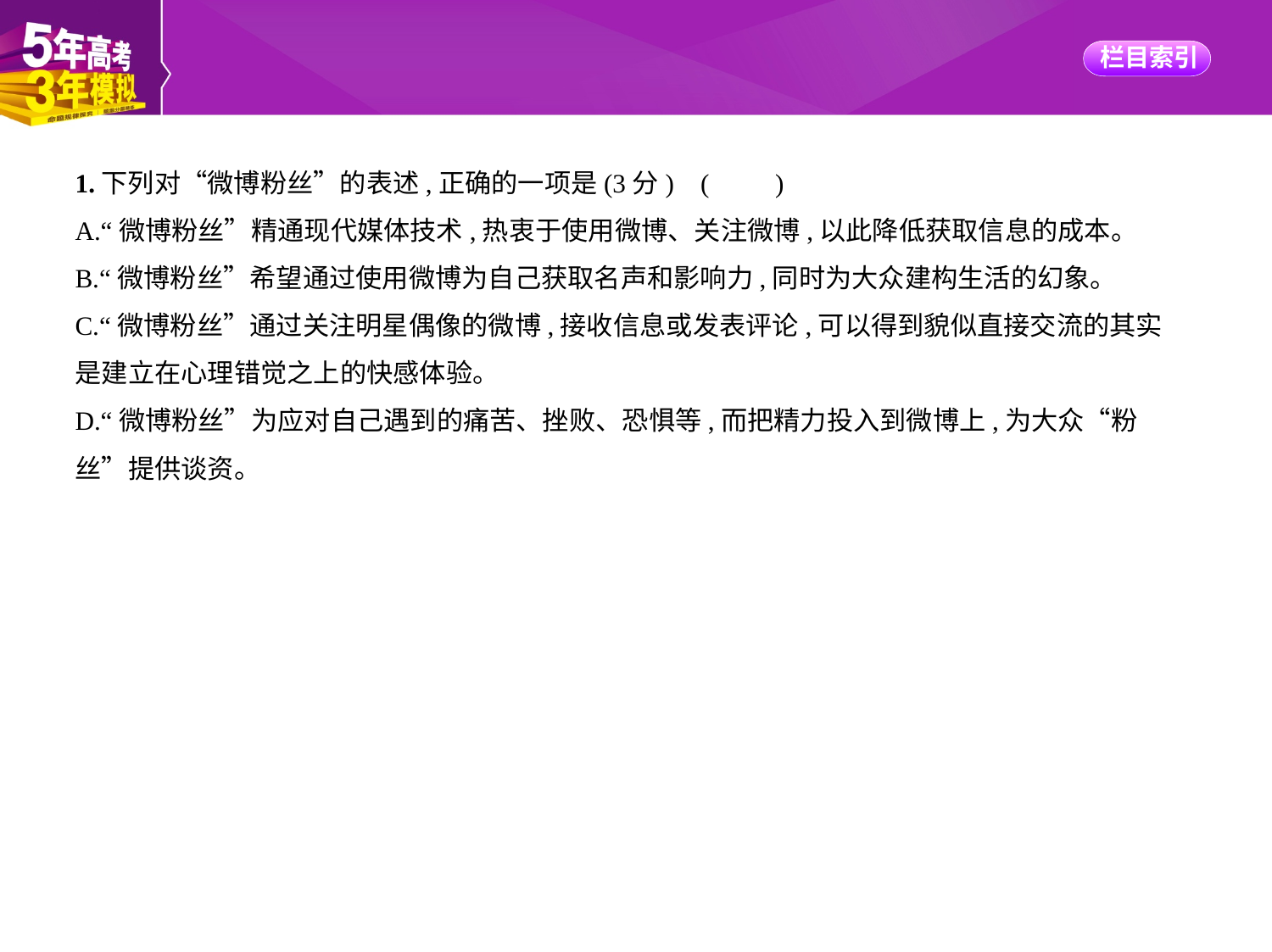

1.下列对“微博粉丝”的表述,正确的一项是(3分) (　　)
A.“微博粉丝”精通现代媒体技术,热衷于使用微博、关注微博,以此降低获取信息的成本。
B.“微博粉丝”希望通过使用微博为自己获取名声和影响力,同时为大众建构生活的幻象。
C.“微博粉丝”通过关注明星偶像的微博,接收信息或发表评论,可以得到貌似直接交流的其实
是建立在心理错觉之上的快感体验。
D.“微博粉丝”为应对自己遇到的痛苦、挫败、恐惧等,而把精力投入到微博上,为大众“粉
丝”提供谈资。